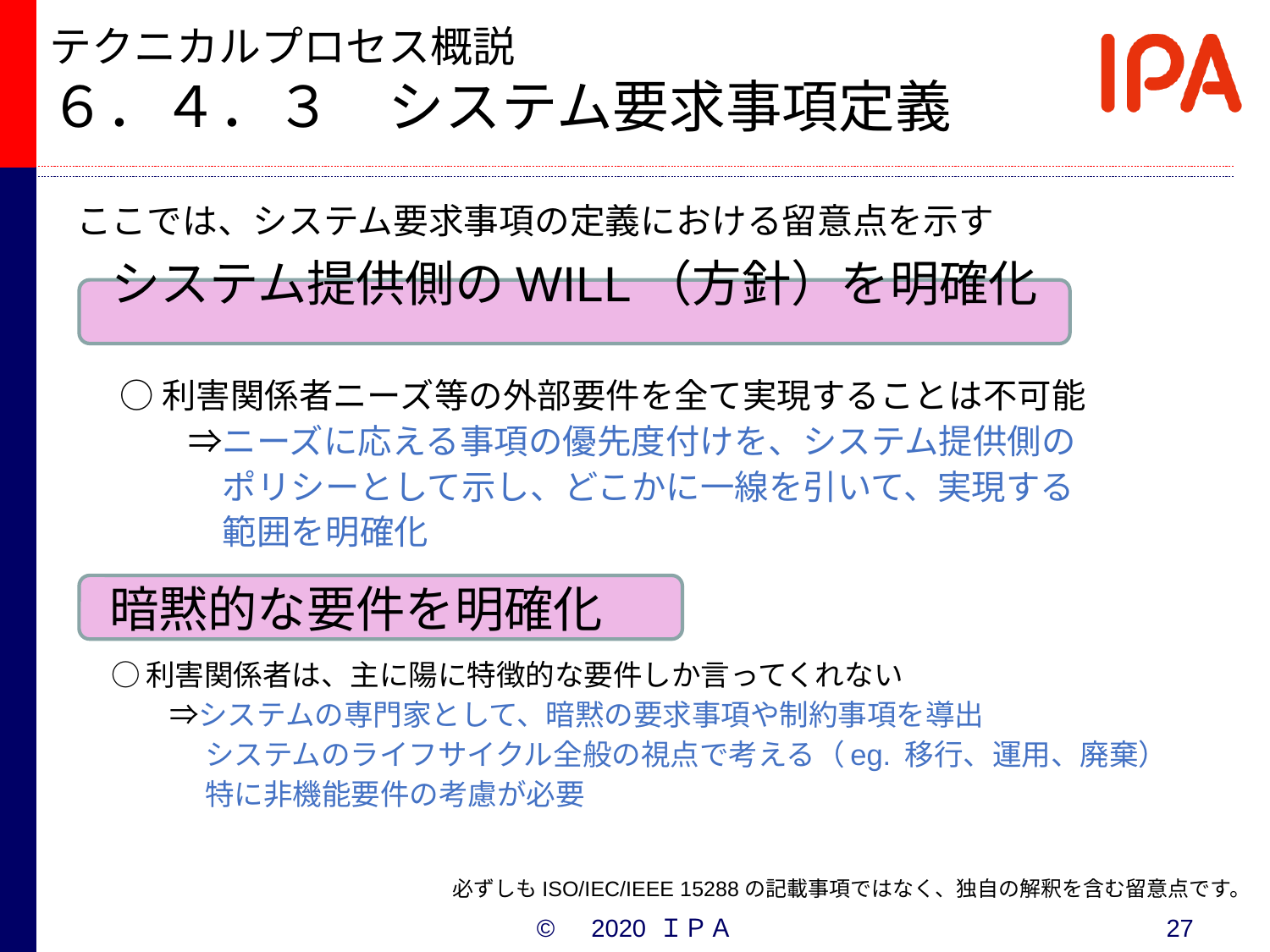

# テクニカルプロセス概説 ６．４．３　システム要求事項定義

ここでは、システム要求事項の定義における留意点を示す
システム提供側のWILL（方針）を明確化
○利害関係者ニーズ等の外部要件を全て実現することは不可能
　　⇒ニーズに応える事項の優先度付けを、システム提供側の
　　　ポリシーとして示し、どこかに一線を引いて、実現する
　　　範囲を明確化
暗黙的な要件を明確化
○利害関係者は、主に陽に特徴的な要件しか言ってくれない
　　⇒システムの専門家として、暗黙の要求事項や制約事項を導出
　　　 システムのライフサイクル全般の視点で考える（eg. 移行、運用、廃棄）
　　　 特に非機能要件の考慮が必要
必ずしもISO/IEC/IEEE 15288の記載事項ではなく、独自の解釈を含む留意点です。
©　2020 ＩＰＡ
27